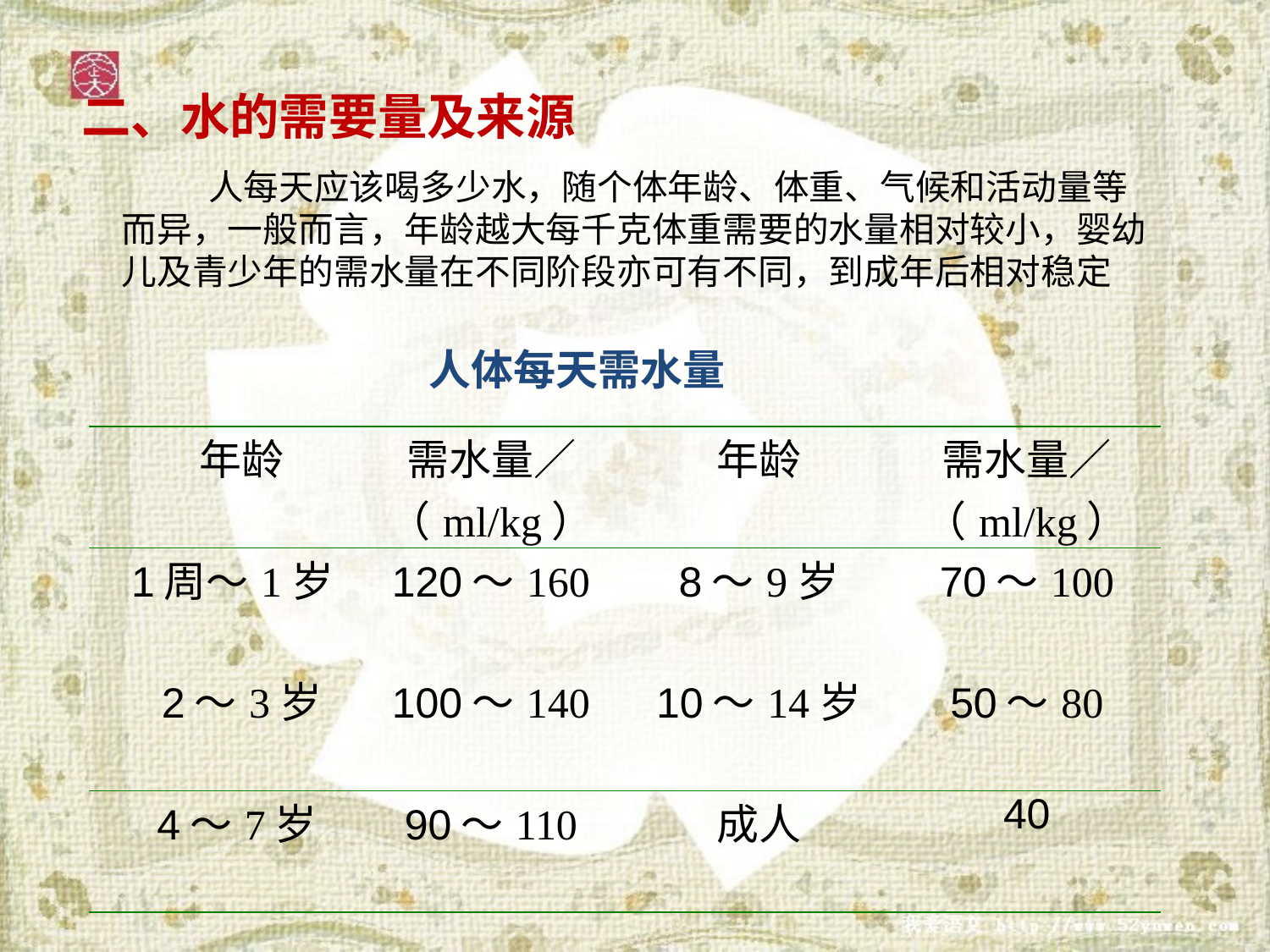

二、水的需要量及来源
          人每天应该喝多少水，随个体年龄、体重、气候和活动量等而异，一般而言，年龄越大每千克体重需要的水量相对较小，婴幼儿及青少年的需水量在不同阶段亦可有不同，到成年后相对稳定
人体每天需水量
| 年龄 | 需水量／（ml/kg） | 年龄 | 需水量／（ml/kg） |
| --- | --- | --- | --- |
| 1周～1岁 | 120～160 | 8～9岁 | 70～100 |
| 2～3岁 | 100～140 | 10～14岁 | 50～80 |
| 4～7岁 | 90～110 | 成人 | 40 |